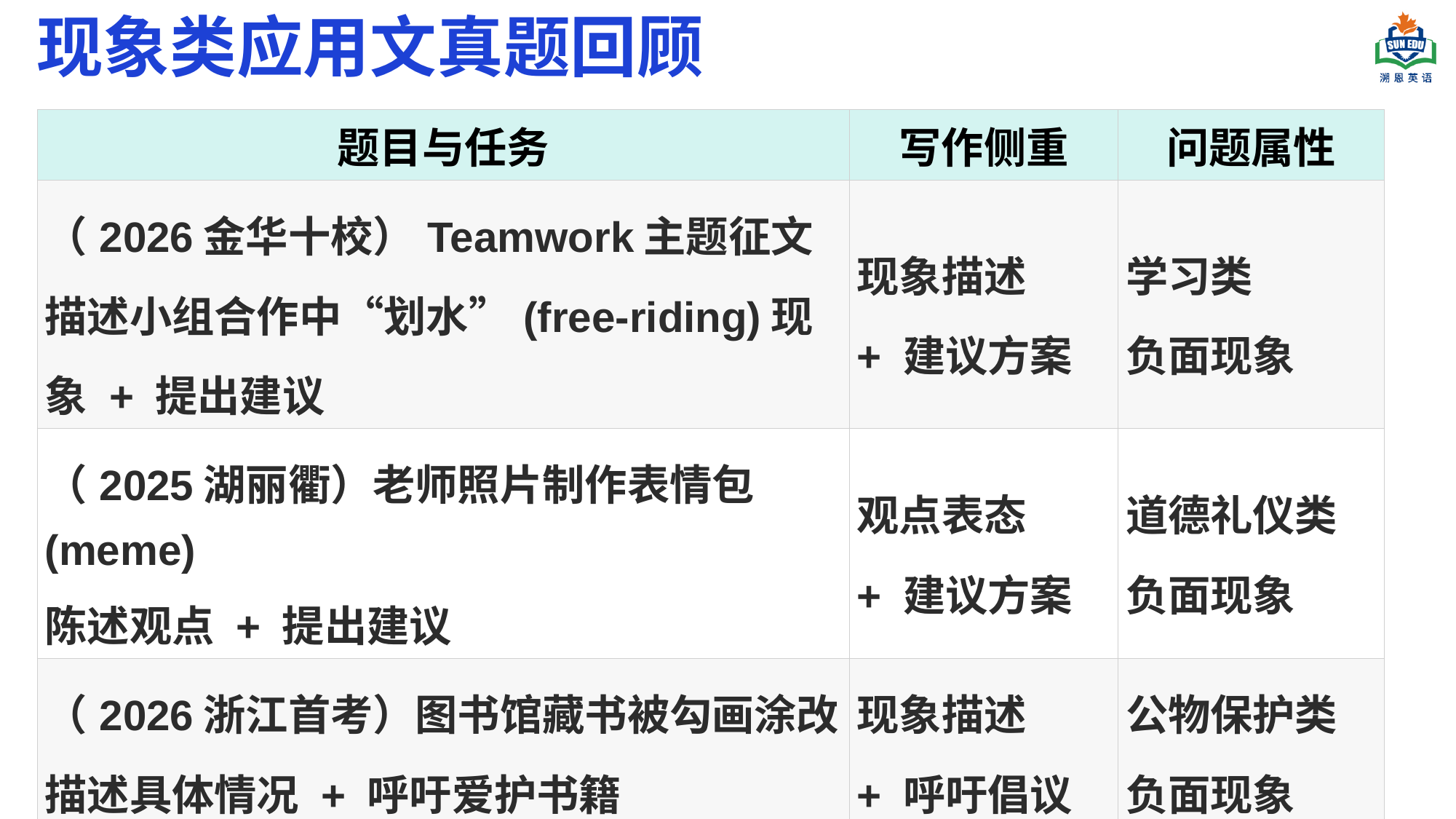

现象类应用文真题回顾
| 题目与任务 | 写作侧重 | 问题属性 |
| --- | --- | --- |
| （2026金华十校）Teamwork主题征文 描述小组合作中“划水”(free-riding)现象 + 提出建议 | 现象描述 + 建议方案 | 学习类 负面现象 |
| （2025湖丽衢）老师照片制作表情包(meme) 陈述观点 + 提出建议 | 观点表态 + 建议方案 | 道德礼仪类 负面现象 |
| （2026浙江首考）图书馆藏书被勾画涂改 描述具体情况 + 呼吁爱护书籍 | 现象描述 + 呼吁倡议 | 公物保护类 负面现象 |
| （本题）Fireworks: Cheer or Fear 描述燃放烟花爆竹现象 + 表达看法 | 现象描述 + 观点表达 | 社会文化类 争议现象 |